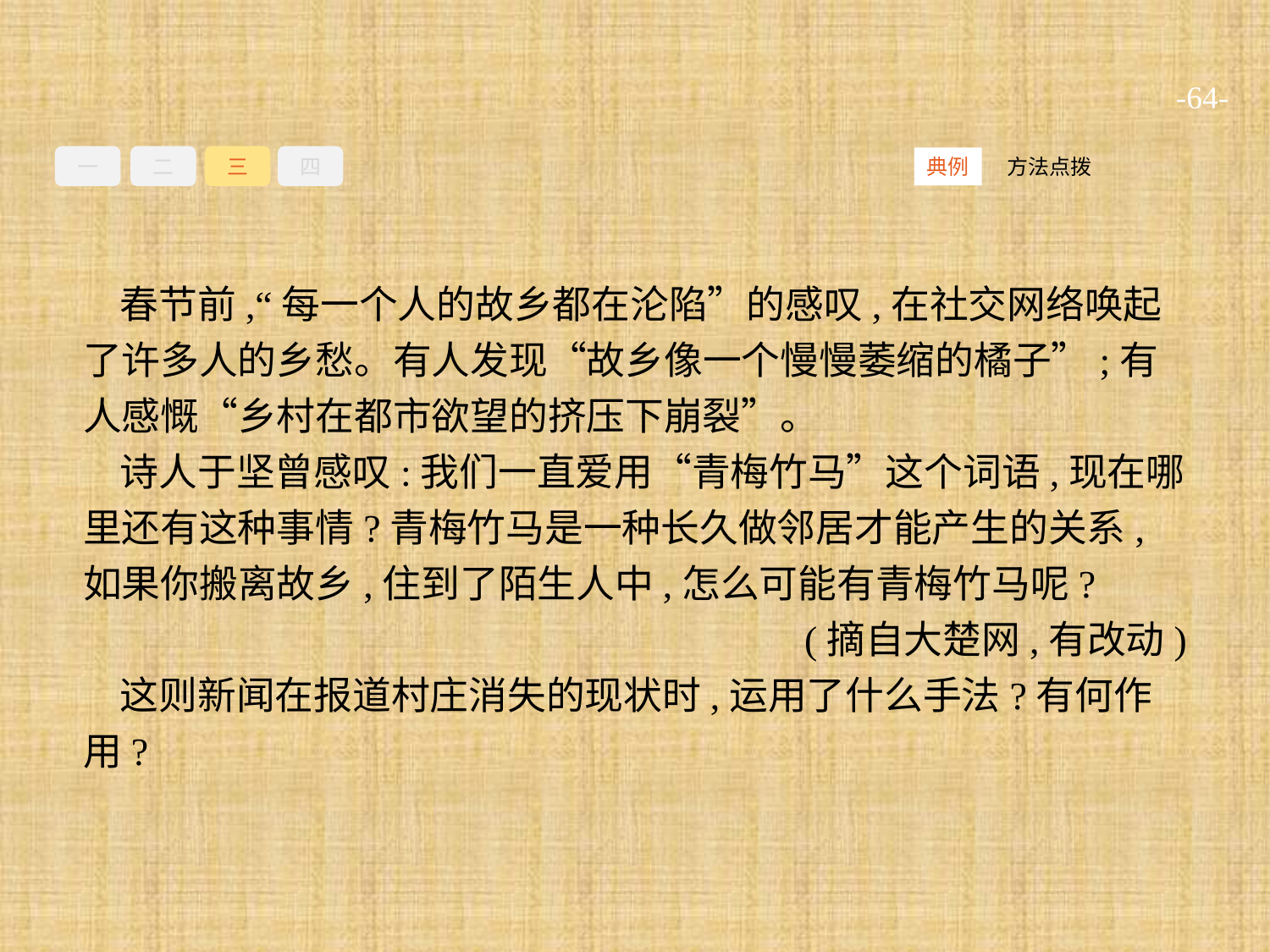

-64-
一
二
三
四
方法点拨
典例
春节前,“每一个人的故乡都在沦陷”的感叹,在社交网络唤起了许多人的乡愁。有人发现“故乡像一个慢慢萎缩的橘子”;有人感慨“乡村在都市欲望的挤压下崩裂”。
诗人于坚曾感叹:我们一直爱用“青梅竹马”这个词语,现在哪里还有这种事情?青梅竹马是一种长久做邻居才能产生的关系,如果你搬离故乡,住到了陌生人中,怎么可能有青梅竹马呢?
(摘自大楚网,有改动)
这则新闻在报道村庄消失的现状时,运用了什么手法?有何作用?